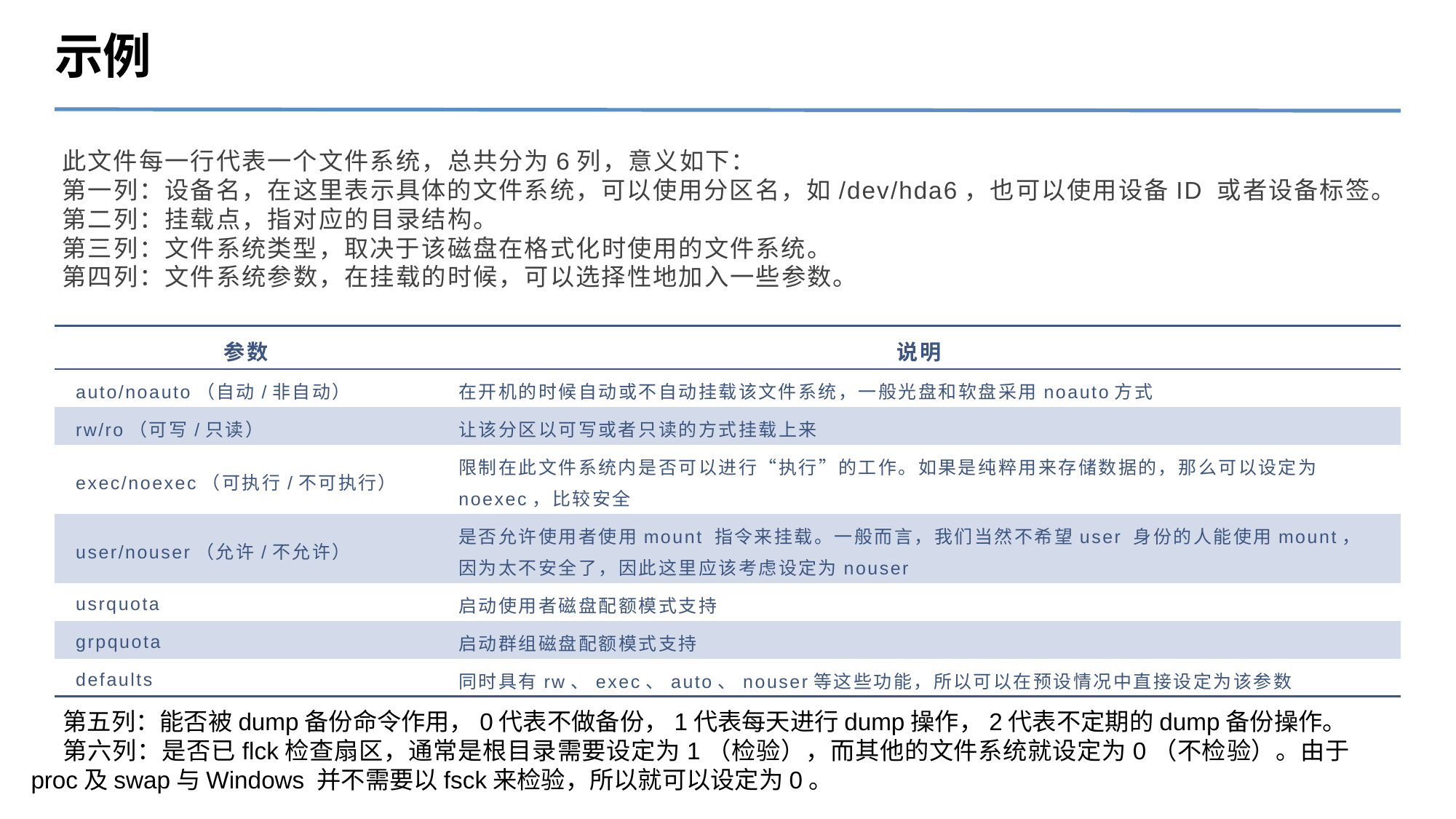

示例
此文件每一行代表一个文件系统，总共分为6列，意义如下：
第一列：设备名，在这里表示具体的文件系统，可以使用分区名，如/dev/hda6，也可以使用设备ID 或者设备标签。
第二列：挂载点，指对应的目录结构。
第三列：文件系统类型，取决于该磁盘在格式化时使用的文件系统。
第四列：文件系统参数，在挂载的时候，可以选择性地加入一些参数。
| 参数 | 说明 |
| --- | --- |
| auto/noauto（自动/非自动） | 在开机的时候自动或不自动挂载该文件系统，一般光盘和软盘采用noauto方式 |
| rw/ro（可写/只读） | 让该分区以可写或者只读的方式挂载上来 |
| exec/noexec（可执行/不可执行） | 限制在此文件系统内是否可以进行“执行”的工作。如果是纯粹用来存储数据的，那么可以设定为noexec，比较安全 |
| user/nouser（允许/不允许） | 是否允许使用者使用mount 指令来挂载。一般而言，我们当然不希望user 身份的人能使用mount，因为太不安全了，因此这里应该考虑设定为nouser |
| usrquota | 启动使用者磁盘配额模式支持 |
| grpquota | 启动群组磁盘配额模式支持 |
| defaults | 同时具有rw、exec、auto、nouser等这些功能，所以可以在预设情况中直接设定为该参数 |
第五列：能否被dump备份命令作用，0代表不做备份，1代表每天进行dump操作，2代表不定期的dump备份操作。
第六列：是否已flck检查扇区，通常是根目录需要设定为1（检验），而其他的文件系统就设定为0（不检验）。由于proc及swap与Windows 并不需要以fsck来检验，所以就可以设定为0。